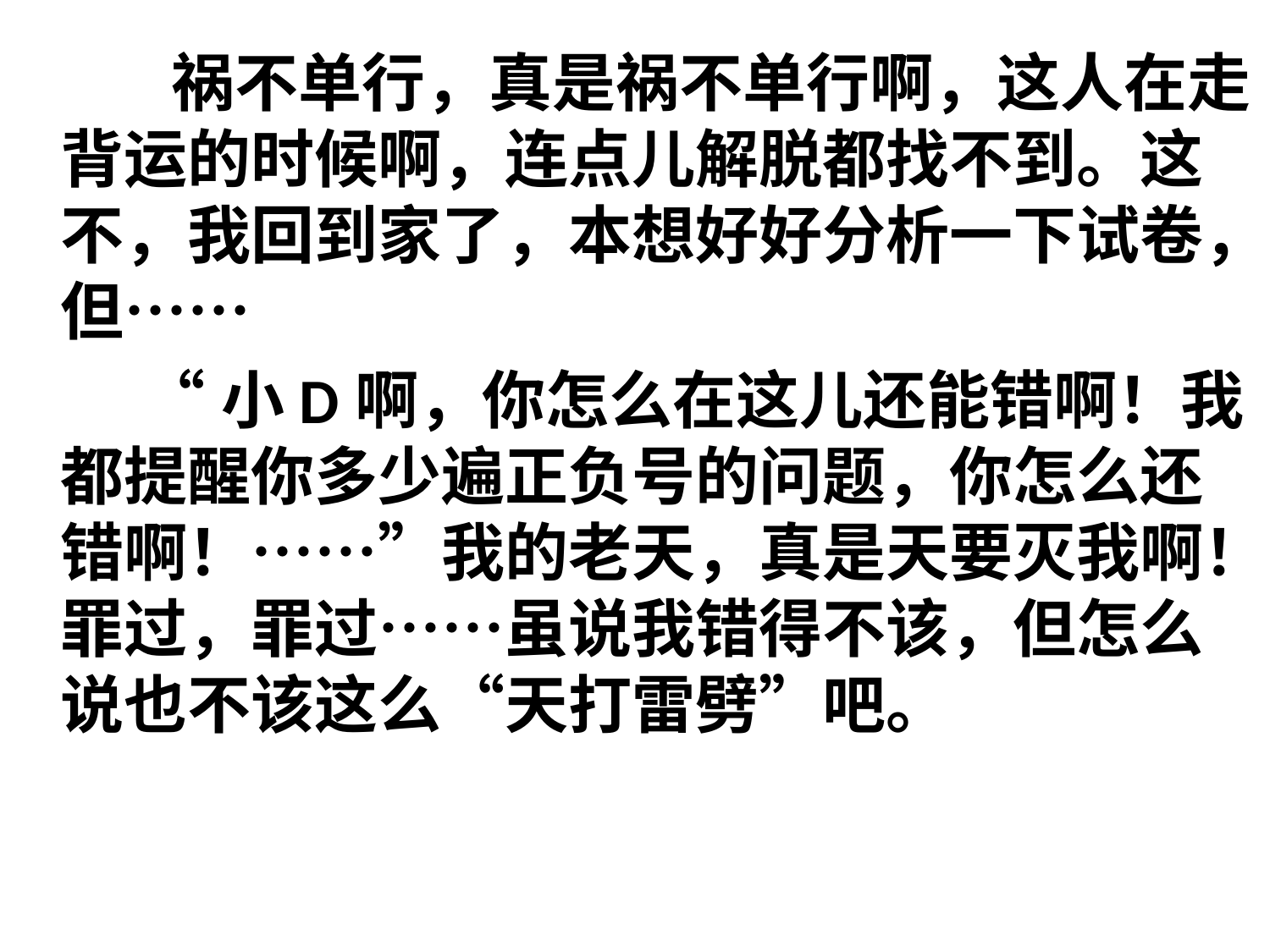

祸不单行，真是祸不单行啊，这人在走背运的时候啊，连点儿解脱都找不到。这不，我回到家了，本想好好分析一下试卷，但……
         “小D啊，你怎么在这儿还能错啊！我都提醒你多少遍正负号的问题，你怎么还错啊！……”我的老天，真是天要灭我啊！罪过，罪过……虽说我错得不该，但怎么说也不该这么“天打雷劈”吧。